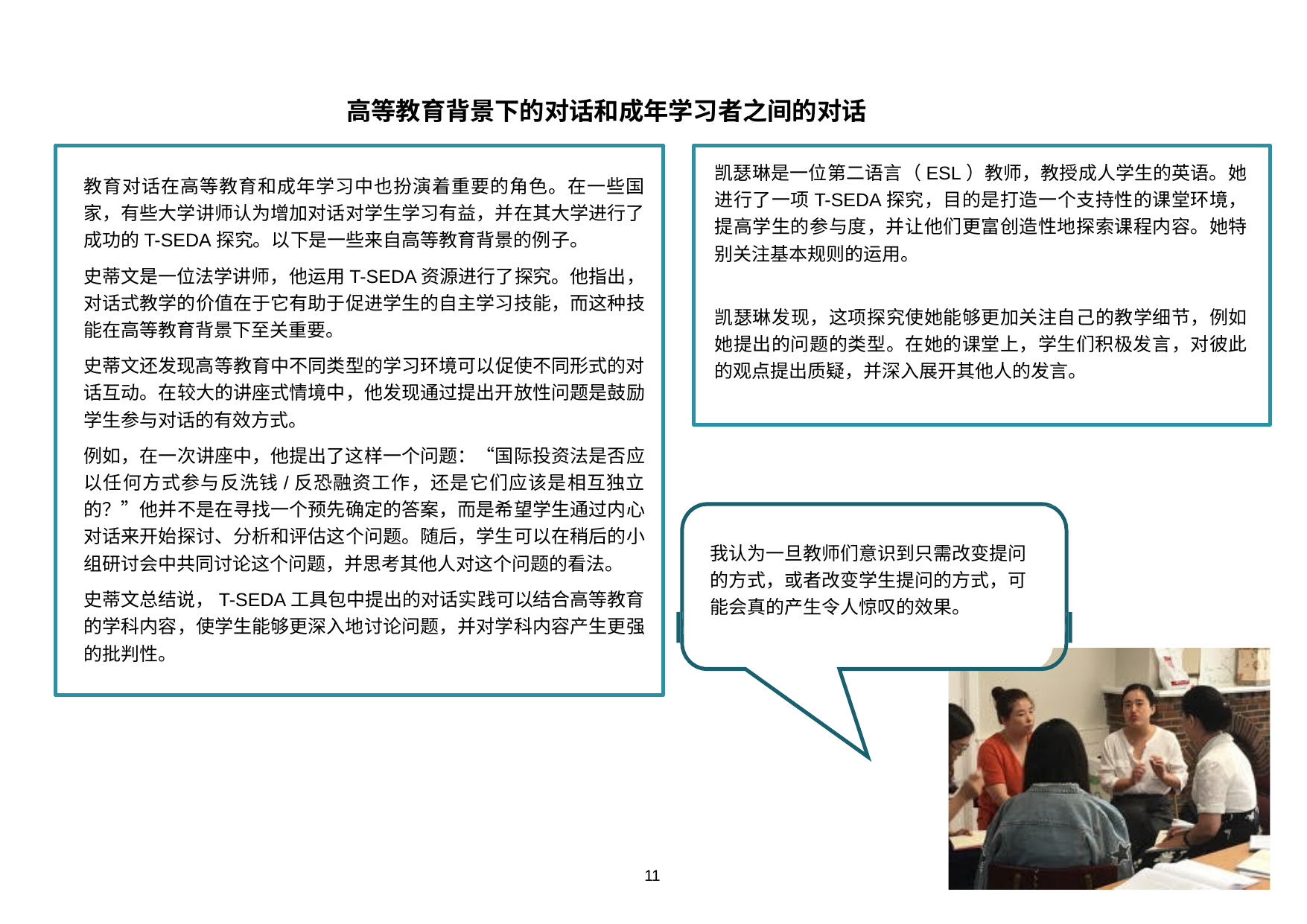

高等教育背景下的对话和成年学习者之间的对话

凯瑟琳是一位第二语言（ESL）教师，教授成人学生的英语。她进行了一项T-SEDA探究，目的是打造一个支持性的课堂环境，提高学生的参与度，并让他们更富创造性地探索课程内容。她特别关注基本规则的运用。

凯瑟琳发现，这项探究使她能够更加关注自己的教学细节，例如她提出的问题的类型。在她的课堂上，学生们积极发言，对彼此的观点提出质疑，并深入展开其他人的发言。

教育对话在高等教育和成年学习中也扮演着重要的角色。在一些国家，有些大学讲师认为增加对话对学生学习有益，并在其大学进行了成功的T-SEDA探究。以下是一些来自高等教育背景的例子。
史蒂文是一位法学讲师，他运用T-SEDA资源进行了探究。他指出，对话式教学的价值在于它有助于促进学生的自主学习技能，而这种技能在高等教育背景下至关重要。
史蒂文还发现高等教育中不同类型的学习环境可以促使不同形式的对话互动。在较大的讲座式情境中，他发现通过提出开放性问题是鼓励学生参与对话的有效方式。
例如，在一次讲座中，他提出了这样一个问题：“国际投资法是否应以任何方式参与反洗钱/反恐融资工作，还是它们应该是相互独立的？”他并不是在寻找一个预先确定的答案，而是希望学生通过内心对话来开始探讨、分析和评估这个问题。随后，学生可以在稍后的小组研讨会中共同讨论这个问题，并思考其他人对这个问题的看法。
史蒂文总结说，T-SEDA工具包中提出的对话实践可以结合高等教育的学科内容，使学生能够更深入地讨论问题，并对学科内容产生更强的批判性。

我认为一旦教师们意识到只需改变提问的方式，或者改变学生提问的方式，可能会真的产生令人惊叹的效果。

11